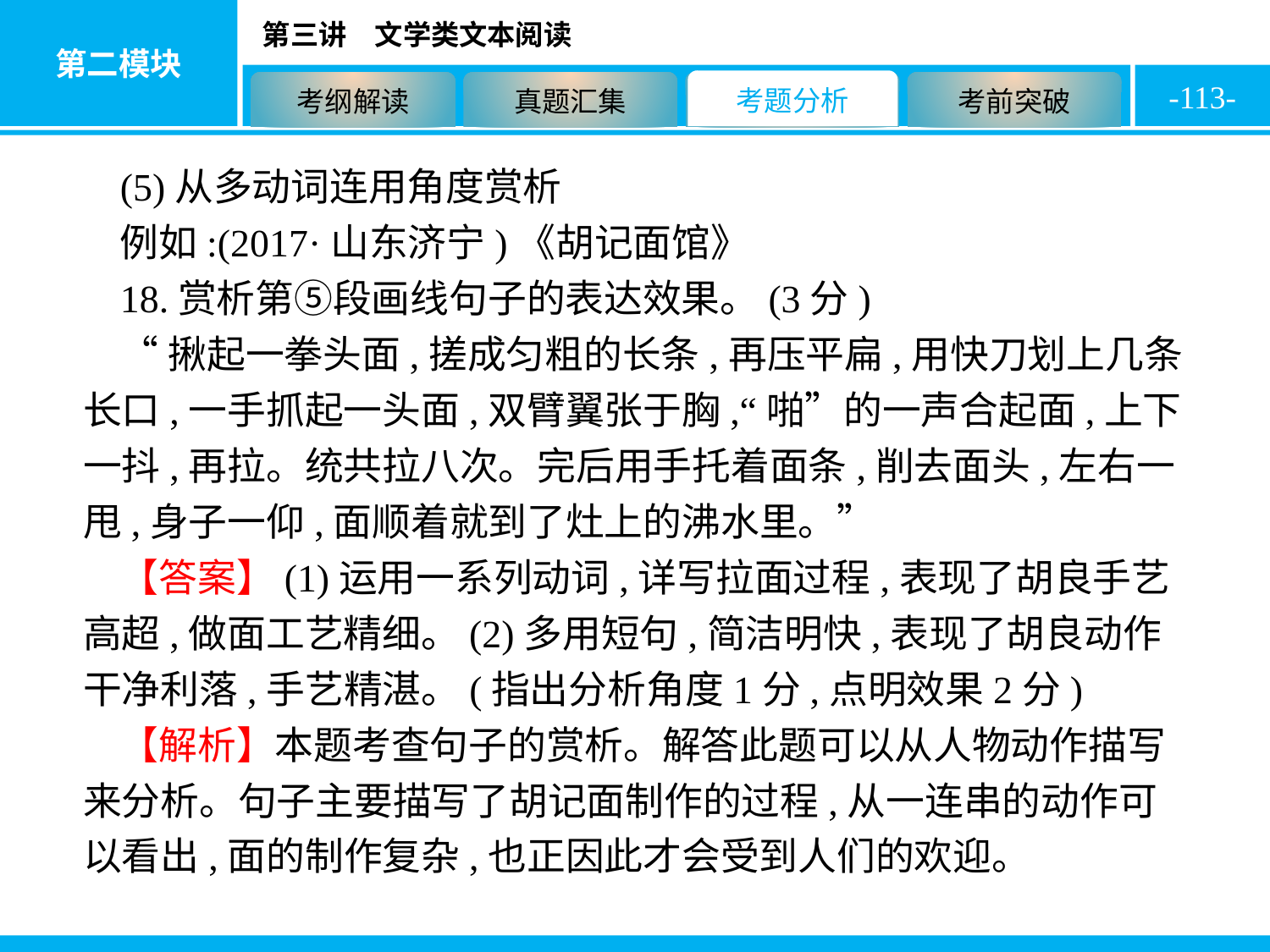

-113-
(5)从多动词连用角度赏析
例如:(2017·山东济宁)《胡记面馆》
18.赏析第⑤段画线句子的表达效果。(3分)
“揪起一拳头面,搓成匀粗的长条,再压平扁,用快刀划上几条长口,一手抓起一头面,双臂翼张于胸,“啪”的一声合起面,上下一抖,再拉。统共拉八次。完后用手托着面条,削去面头,左右一甩,身子一仰,面顺着就到了灶上的沸水里。”
【答案】(1)运用一系列动词,详写拉面过程,表现了胡良手艺高超,做面工艺精细。(2)多用短句,简洁明快,表现了胡良动作干净利落,手艺精湛。(指出分析角度1分,点明效果2分)
【解析】本题考查句子的赏析。解答此题可以从人物动作描写来分析。句子主要描写了胡记面制作的过程,从一连串的动作可以看出,面的制作复杂,也正因此才会受到人们的欢迎。